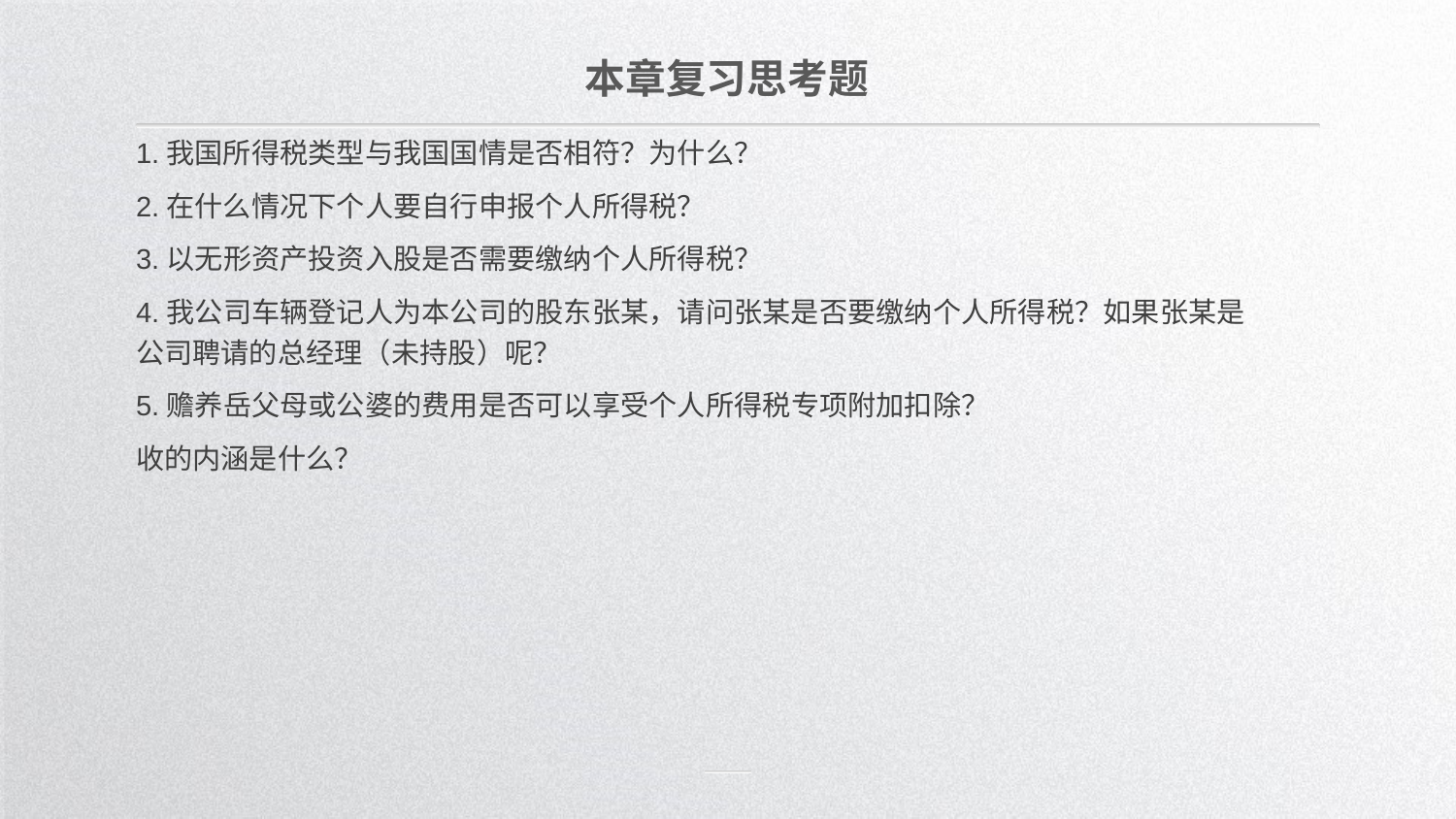

本章复习思考题
1.我国所得税类型与我国国情是否相符？为什么？
2.在什么情况下个人要自行申报个人所得税？
3.以无形资产投资入股是否需要缴纳个人所得税？
4.我公司车辆登记人为本公司的股东张某，请问张某是否要缴纳个人所得税？如果张某是公司聘请的总经理（未持股）呢？
5.赡养岳父母或公婆的费用是否可以享受个人所得税专项附加扣除？
收的内涵是什么？